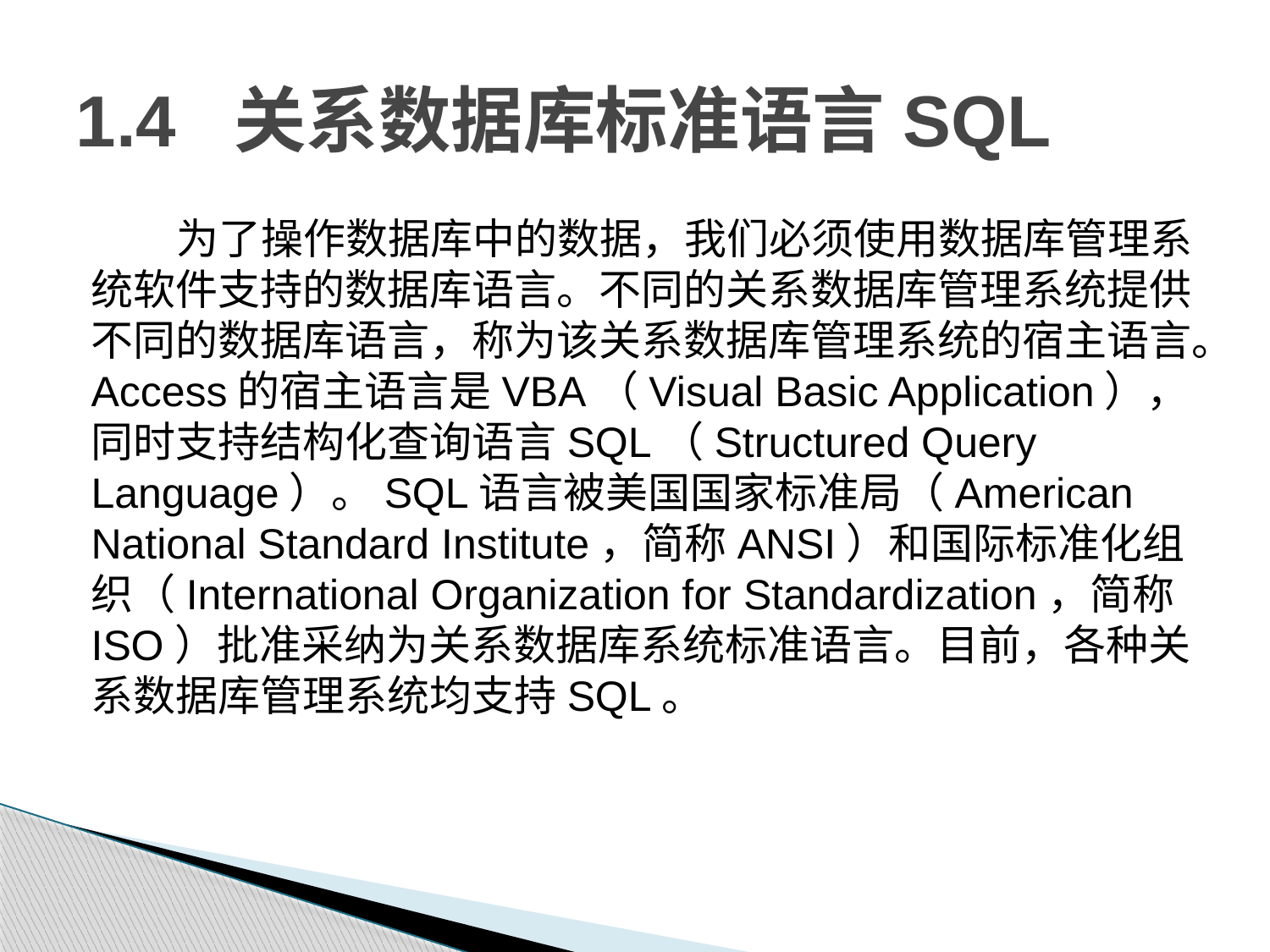

# 1.4  关系数据库标准语言SQL
为了操作数据库中的数据，我们必须使用数据库管理系统软件支持的数据库语言。不同的关系数据库管理系统提供不同的数据库语言，称为该关系数据库管理系统的宿主语言。Access的宿主语言是VBA（Visual Basic Application），同时支持结构化查询语言SQL（Structured Query Language）。SQL语言被美国国家标准局（American National Standard Institute，简称ANSI）和国际标准化组织（International Organization for Standardization，简称ISO）批准采纳为关系数据库系统标准语言。目前，各种关系数据库管理系统均支持SQL。